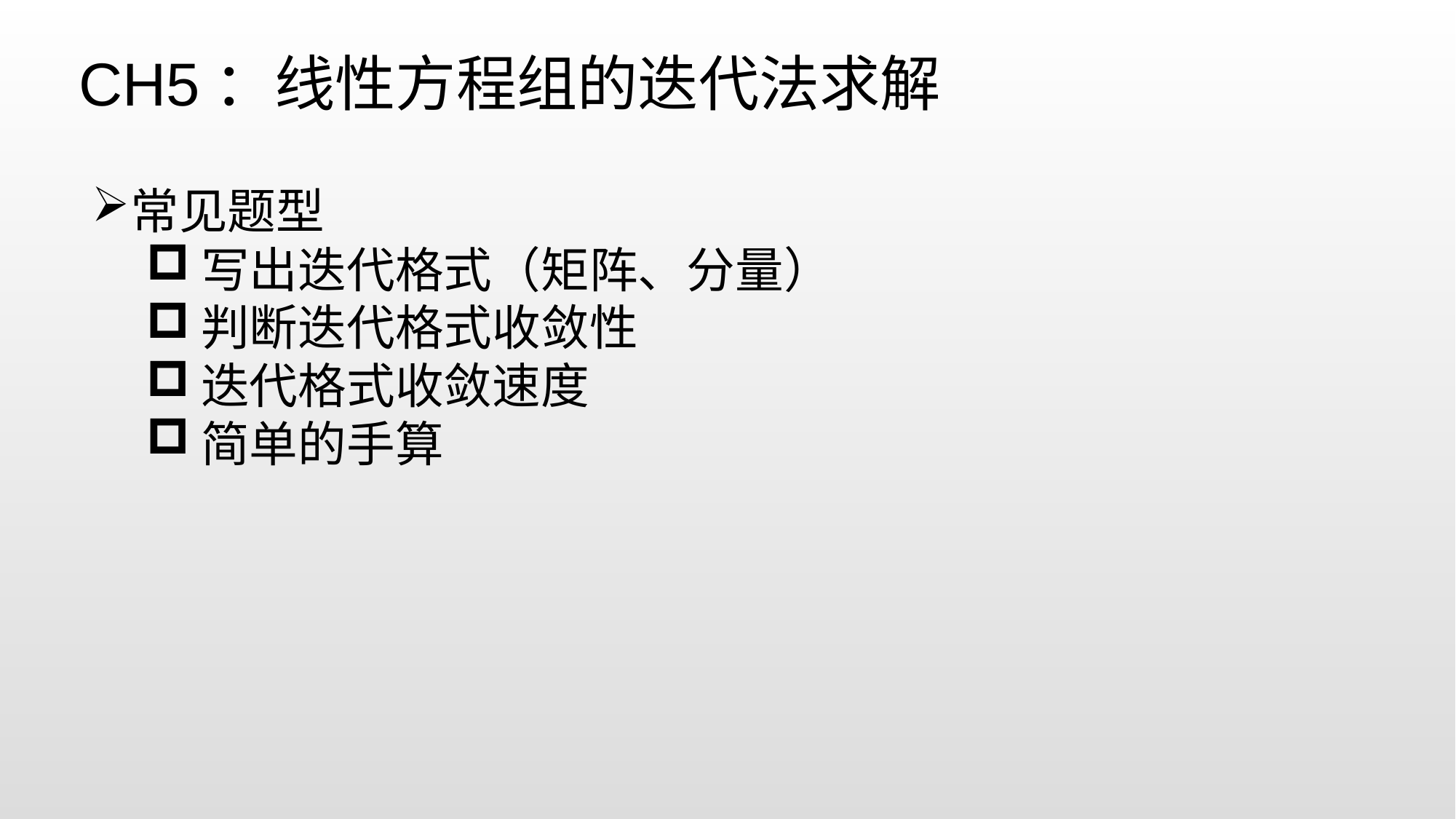

CH5：线性方程组的迭代法求解
常见题型
写出迭代格式（矩阵、分量）
判断迭代格式收敛性
迭代格式收敛速度
简单的手算